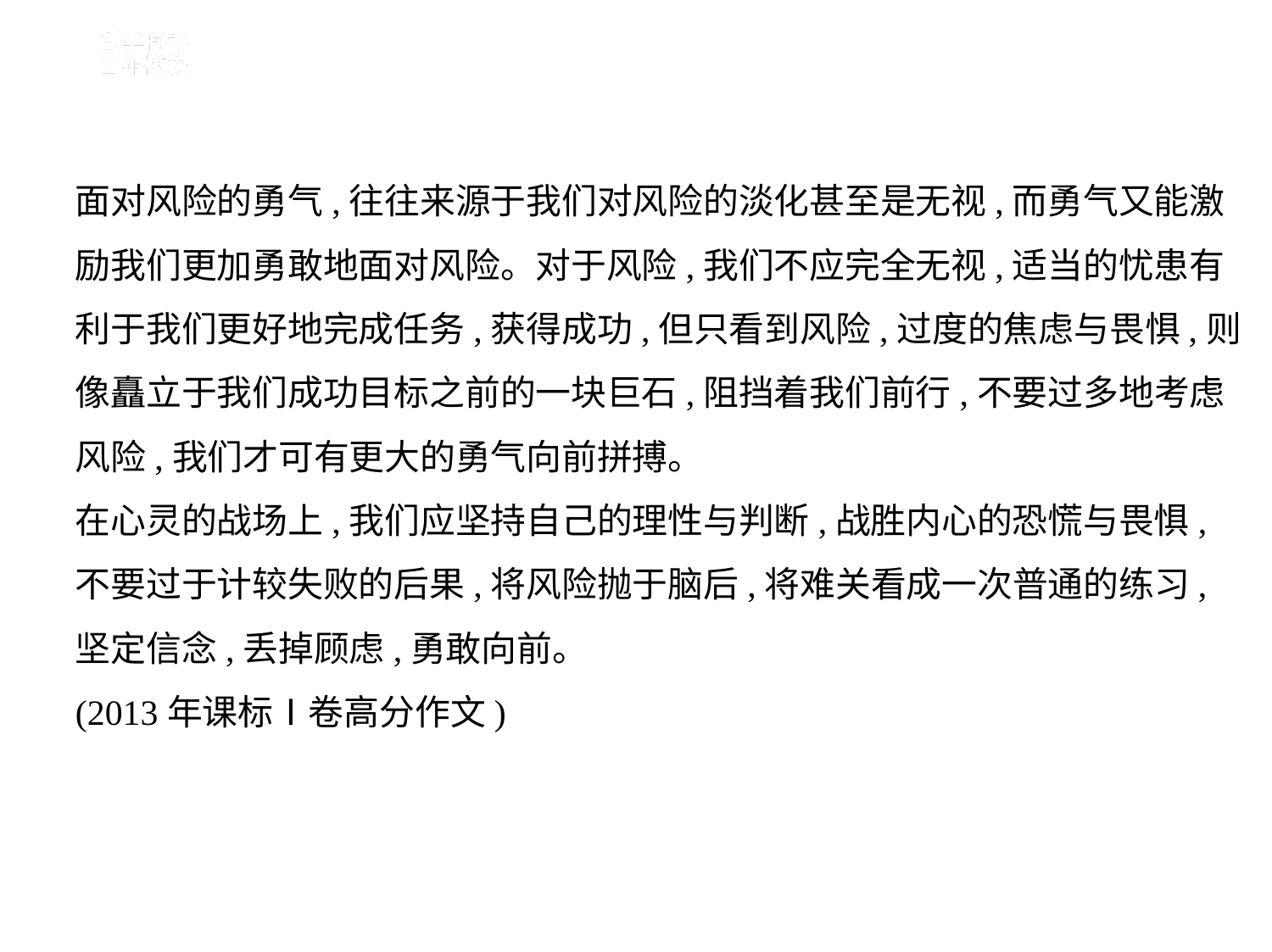

面对风险的勇气,往往来源于我们对风险的淡化甚至是无视,而勇气又能激
励我们更加勇敢地面对风险。对于风险,我们不应完全无视,适当的忧患有
利于我们更好地完成任务,获得成功,但只看到风险,过度的焦虑与畏惧,则
像矗立于我们成功目标之前的一块巨石,阻挡着我们前行,不要过多地考虑
风险,我们才可有更大的勇气向前拼搏。
在心灵的战场上,我们应坚持自己的理性与判断,战胜内心的恐慌与畏惧,
不要过于计较失败的后果,将风险抛于脑后,将难关看成一次普通的练习,
坚定信念,丢掉顾虑,勇敢向前。
(2013年课标Ⅰ卷高分作文)